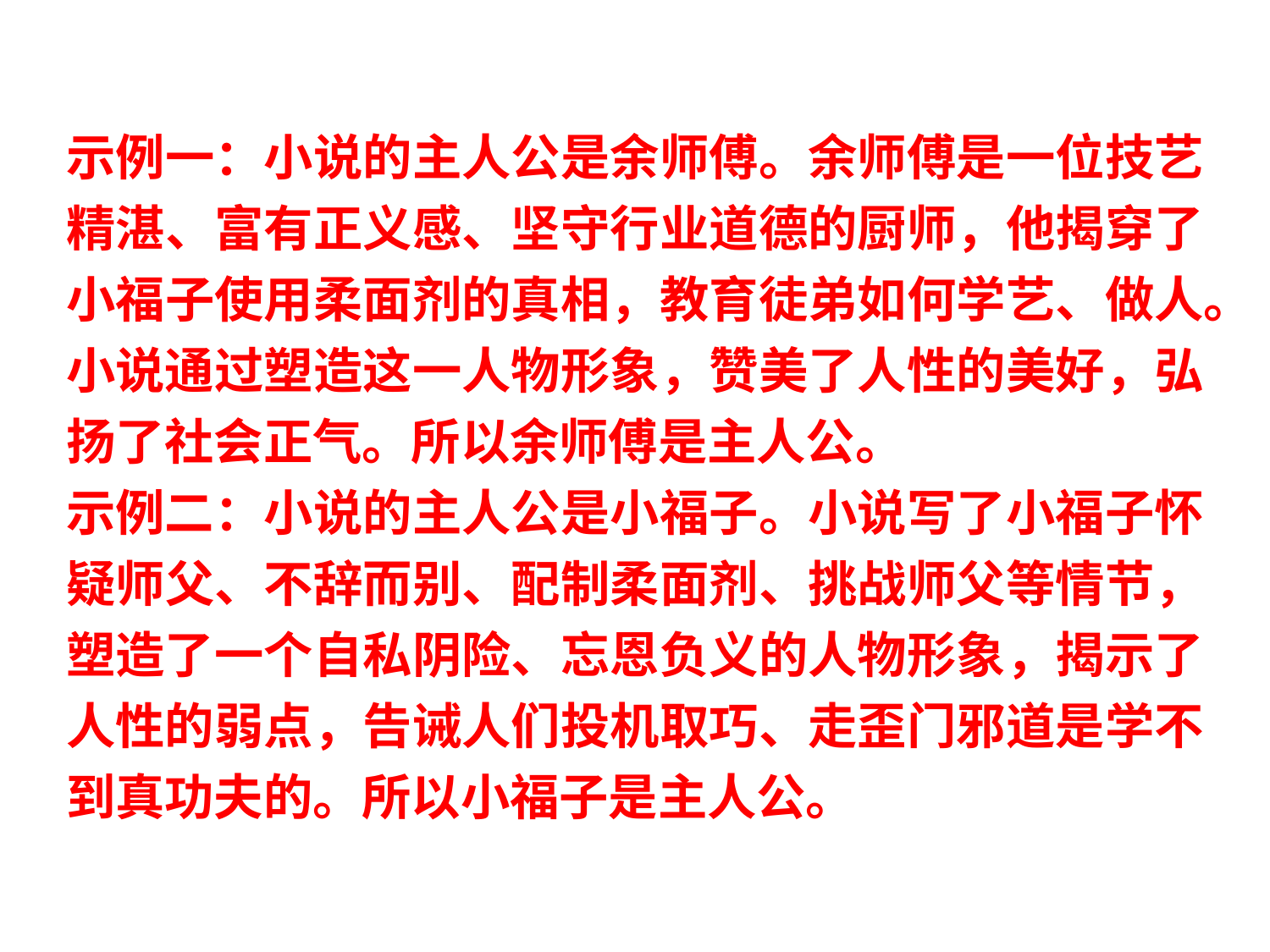

示例一：小说的主人公是余师傅。余师傅是一位技艺精湛、富有正义感、坚守行业道德的厨师，他揭穿了小福子使用柔面剂的真相，教育徒弟如何学艺、做人。小说通过塑造这一人物形象，赞美了人性的美好，弘扬了社会正气。所以余师傅是主人公。
示例二：小说的主人公是小福子。小说写了小福子怀疑师父、不辞而别、配制柔面剂、挑战师父等情节，塑造了一个自私阴险、忘恩负义的人物形象，揭示了人性的弱点，告诫人们投机取巧、走歪门邪道是学不到真功夫的。所以小福子是主人公。